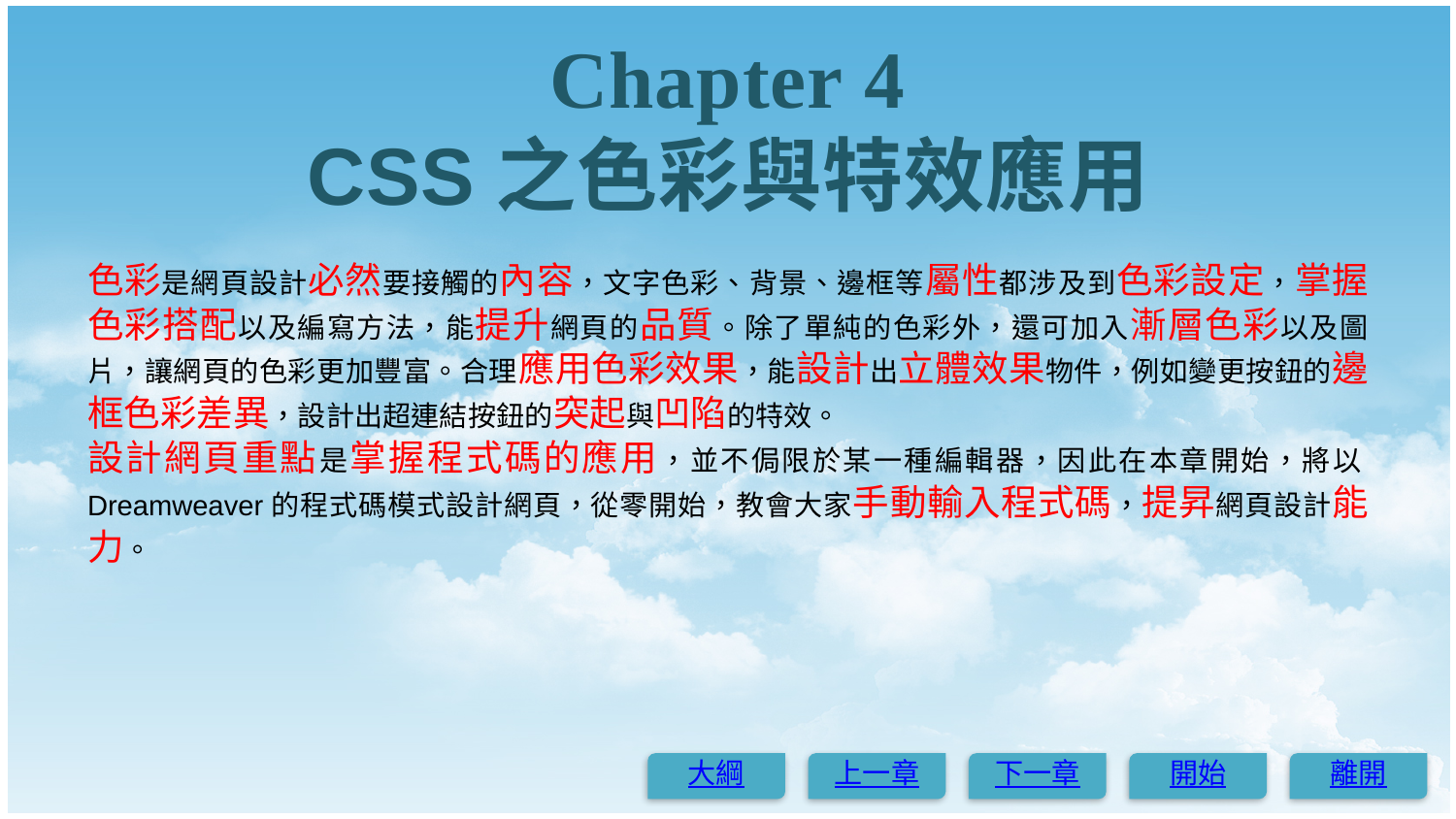

# Chapter 4 CSS之色彩與特效應用
色彩是網頁設計必然要接觸的內容，文字色彩、背景、邊框等屬性都涉及到色彩設定，掌握色彩搭配以及編寫方法，能提升網頁的品質。除了單純的色彩外，還可加入漸層色彩以及圖片，讓網頁的色彩更加豐富。合理應用色彩效果，能設計出立體效果物件，例如變更按鈕的邊框色彩差異，設計出超連結按鈕的突起與凹陷的特效。
設計網頁重點是掌握程式碼的應用，並不侷限於某一種編輯器，因此在本章開始，將以Dreamweaver的程式碼模式設計網頁，從零開始，教會大家手動輸入程式碼，提昇網頁設計能力。
大綱
上一章
下一章
開始
離開